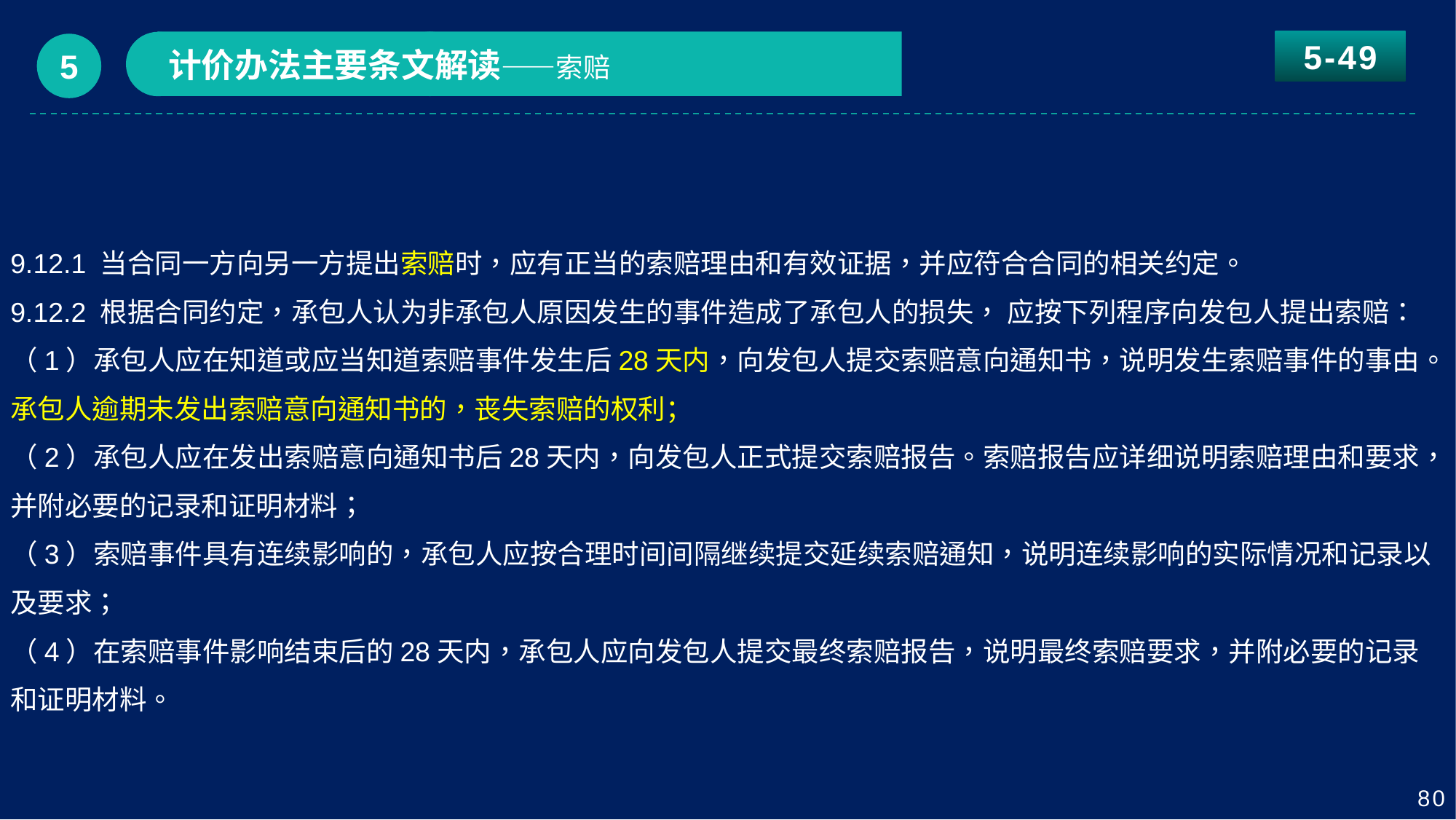

5-49
计价办法主要条文解读——索赔

5
9.12.1 当合同一方向另一方提出索赔时，应有正当的索赔理由和有效证据，并应符合合同的相关约定。
9.12.2 根据合同约定，承包人认为非承包人原因发生的事件造成了承包人的损失， 应按下列程序向发包人提出索赔：
（1）承包人应在知道或应当知道索赔事件发生后28天内，向发包人提交索赔意向通知书，说明发生索赔事件的事由。承包人逾期未发出索赔意向通知书的，丧失索赔的权利；
（2）承包人应在发出索赔意向通知书后28天内，向发包人正式提交索赔报告。索赔报告应详细说明索赔理由和要求，并附必要的记录和证明材料；
（3）索赔事件具有连续影响的，承包人应按合理时间间隔继续提交延续索赔通知，说明连续影响的实际情况和记录以及要求；
（4）在索赔事件影响结束后的28天内，承包人应向发包人提交最终索赔报告，说明最终索赔要求，并附必要的记录和证明材料。
80